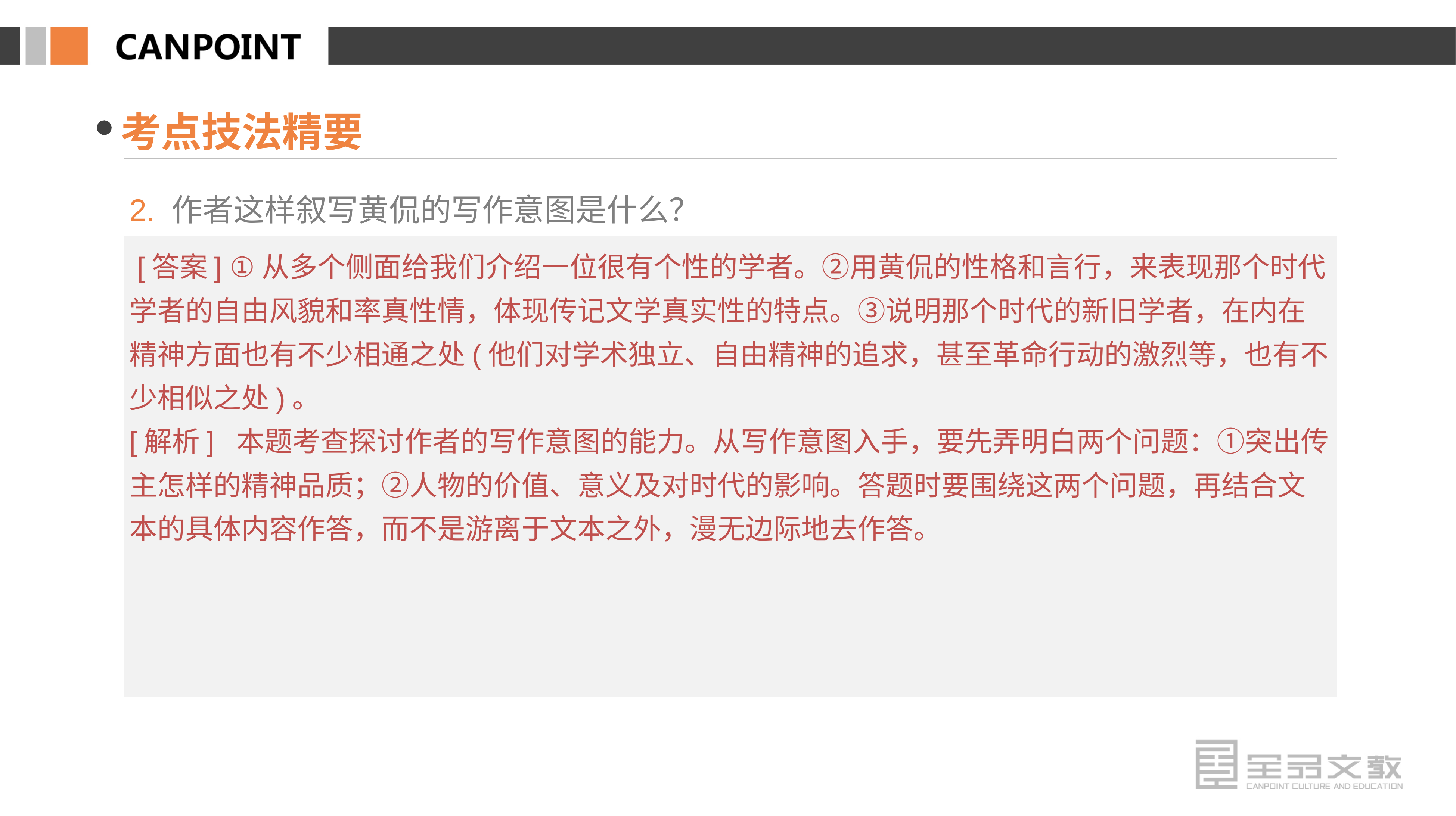

考点技法精要

2. 作者这样叙写黄侃的写作意图是什么？

 [答案] ①从多个侧面给我们介绍一位很有个性的学者。②用黄侃的性格和言行，来表现那个时代学者的自由风貌和率真性情，体现传记文学真实性的特点。③说明那个时代的新旧学者，在内在精神方面也有不少相通之处(他们对学术独立、自由精神的追求，甚至革命行动的激烈等，也有不少相似之处)。
[解析]  本题考查探讨作者的写作意图的能力。从写作意图入手，要先弄明白两个问题：①突出传主怎样的精神品质；②人物的价值、意义及对时代的影响。答题时要围绕这两个问题，再结合文本的具体内容作答，而不是游离于文本之外，漫无边际地去作答。